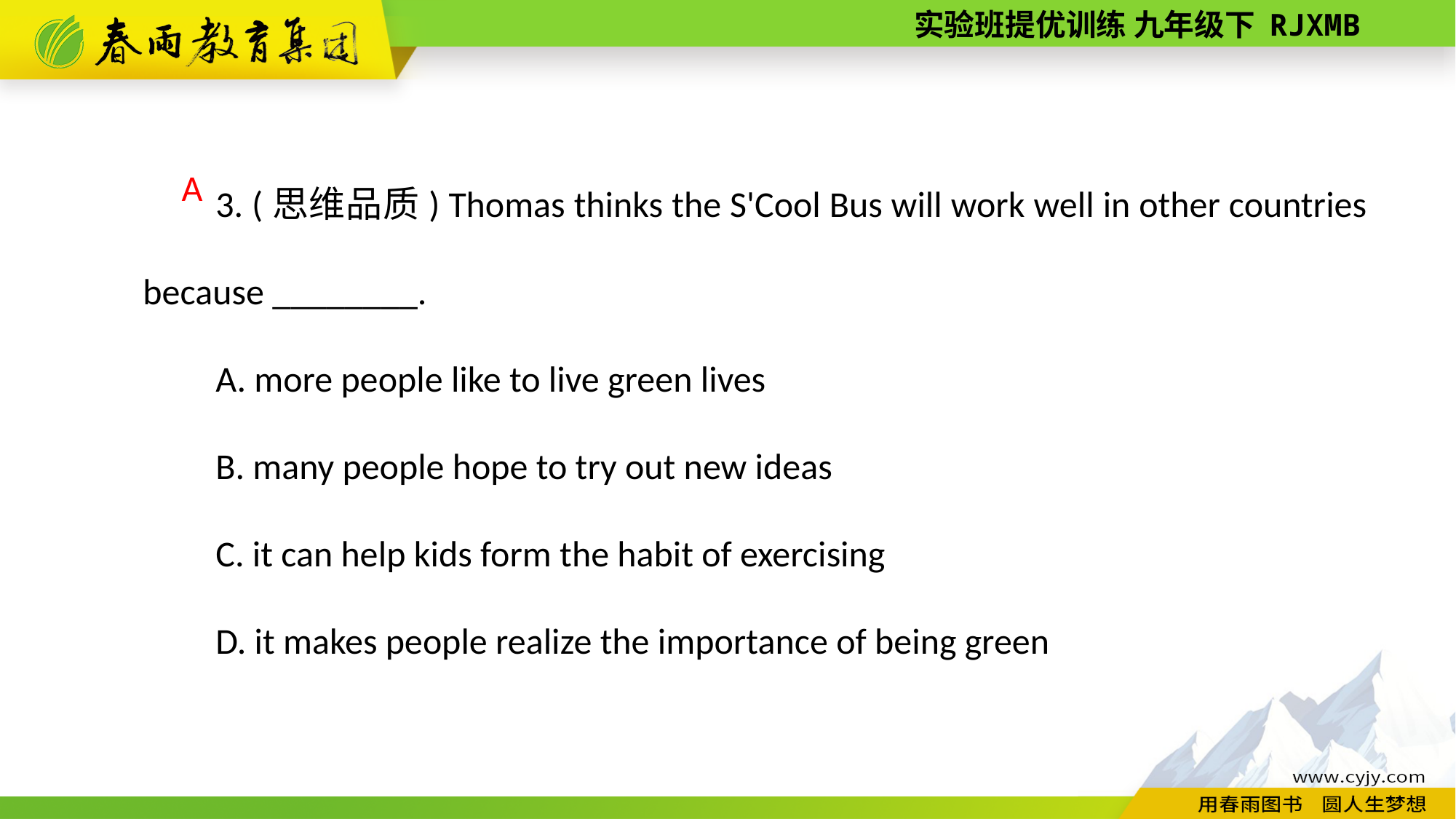

3. (思维品质) Thomas thinks the S'Cool Bus will work well in other countries because ________.
A. more people like to live green lives
B. many people hope to try out new ideas
C. it can help kids form the habit of exercising
D. it makes people realize the importance of being green
A